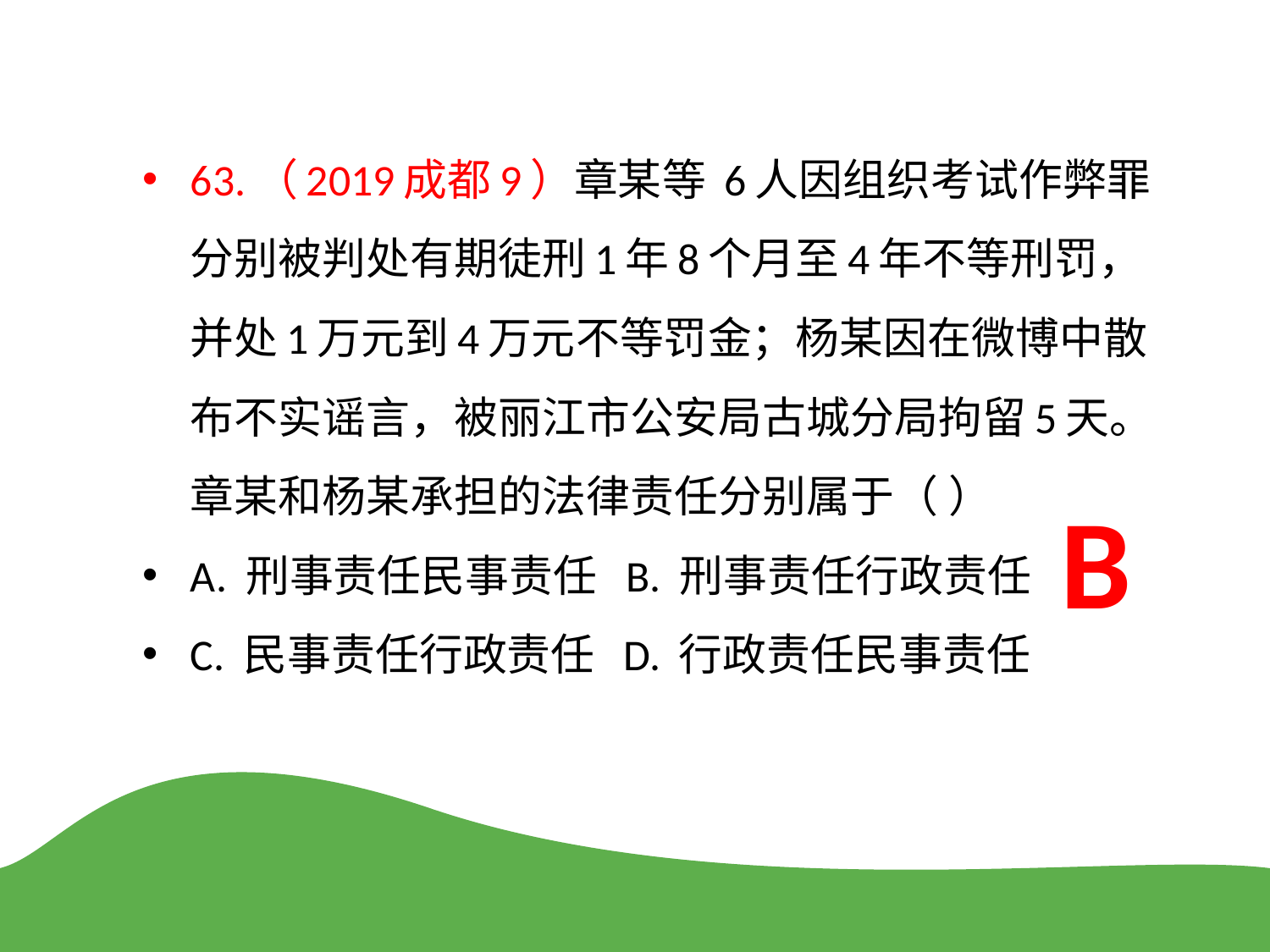

63.（2019成都9）章某等 6人因组织考试作弊罪分别被判处有期徒刑1年8个月至4年不等刑罚，并处1万元到4万元不等罚金；杨某因在微博中散布不实谣言，被丽江市公安局古城分局拘留5天。章某和杨某承担的法律责任分别属于（ ）
A. 刑事责任民事责任  B. 刑事责任行政责任
C. 民事责任行政责任  D. 行政责任民事责任

B